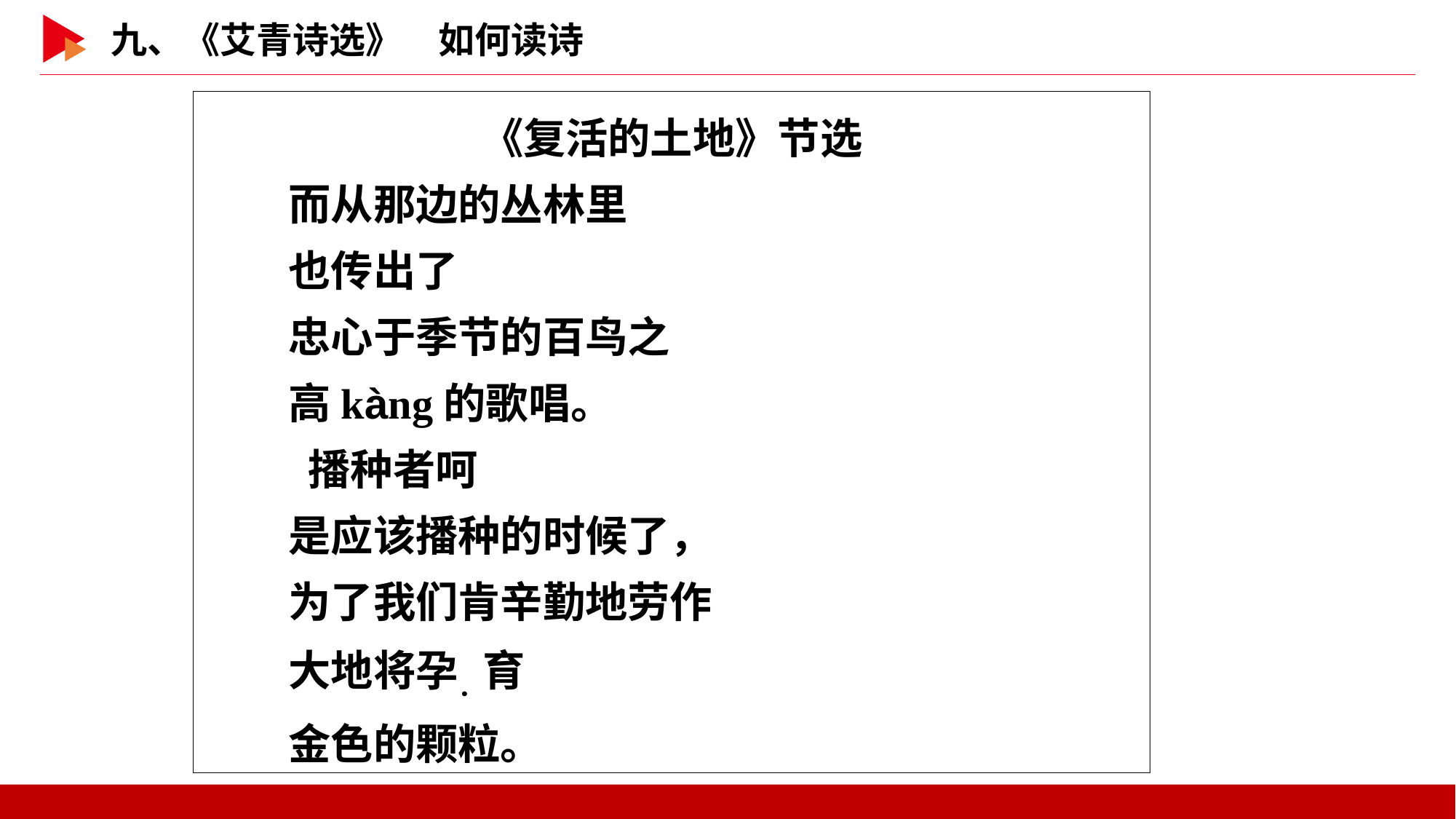

《复活的土地》节选
　　而从那边的丛林里
　　也传出了
　　忠心于季节的百鸟之
　　高kàng的歌唱。
 　　播种者呵
　　是应该播种的时候了，
　　为了我们肯辛勤地劳作
　　大地将孕．育
　　金色的颗粒。